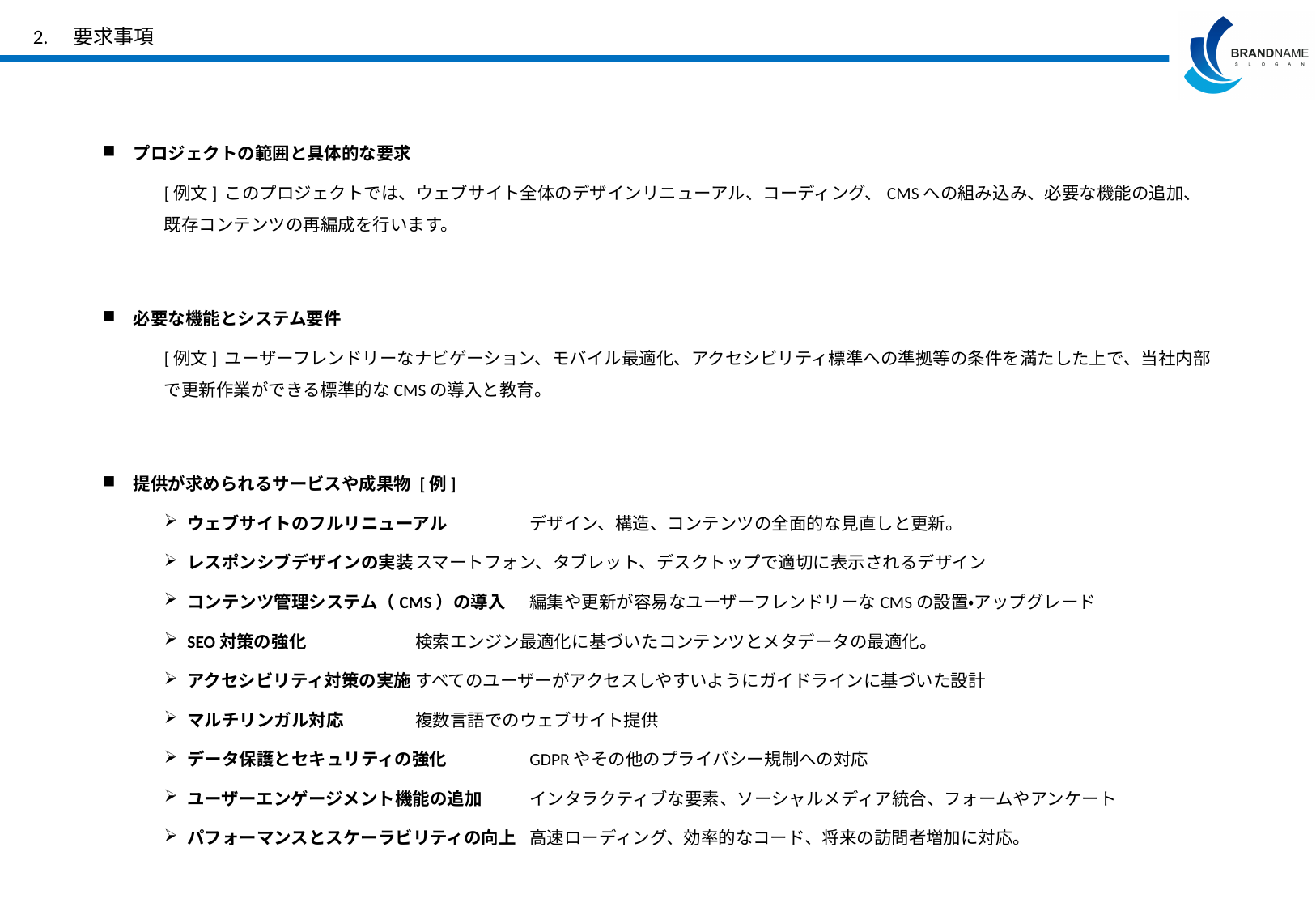

# 2.　要求事項
プロジェクトの範囲と具体的な要求
[例文] このプロジェクトでは、ウェブサイト全体のデザインリニューアル、コーディング、CMSへの組み込み、必要な機能の追加、既存コンテンツの再編成を行います。

必要な機能とシステム要件
[例文] ユーザーフレンドリーなナビゲーション、モバイル最適化、アクセシビリティ標準への準拠等の条件を満たした上で、当社内部で更新作業ができる標準的なCMSの導入と教育。

提供が求められるサービスや成果物 [例]
ウェブサイトのフルリニューアル		デザイン、構造、コンテンツの全面的な見直しと更新。
レスポンシブデザインの実装		スマートフォン、タブレット、デスクトップで適切に表示されるデザイン
コンテンツ管理システム（CMS）の導入	編集や更新が容易なユーザーフレンドリーなCMSの設置・アップグレード
SEO対策の強化			検索エンジン最適化に基づいたコンテンツとメタデータの最適化。
アクセシビリティ対策の実施		すべてのユーザーがアクセスしやすいようにガイドラインに基づいた設計
マルチリンガル対応			複数言語でのウェブサイト提供
データ保護とセキュリティの強化		GDPRやその他のプライバシー規制への対応
ユーザーエンゲージメント機能の追加	インタラクティブな要素、ソーシャルメディア統合、フォームやアンケート
パフォーマンスとスケーラビリティの向上	高速ローディング、効率的なコード、将来の訪問者増加に対応。